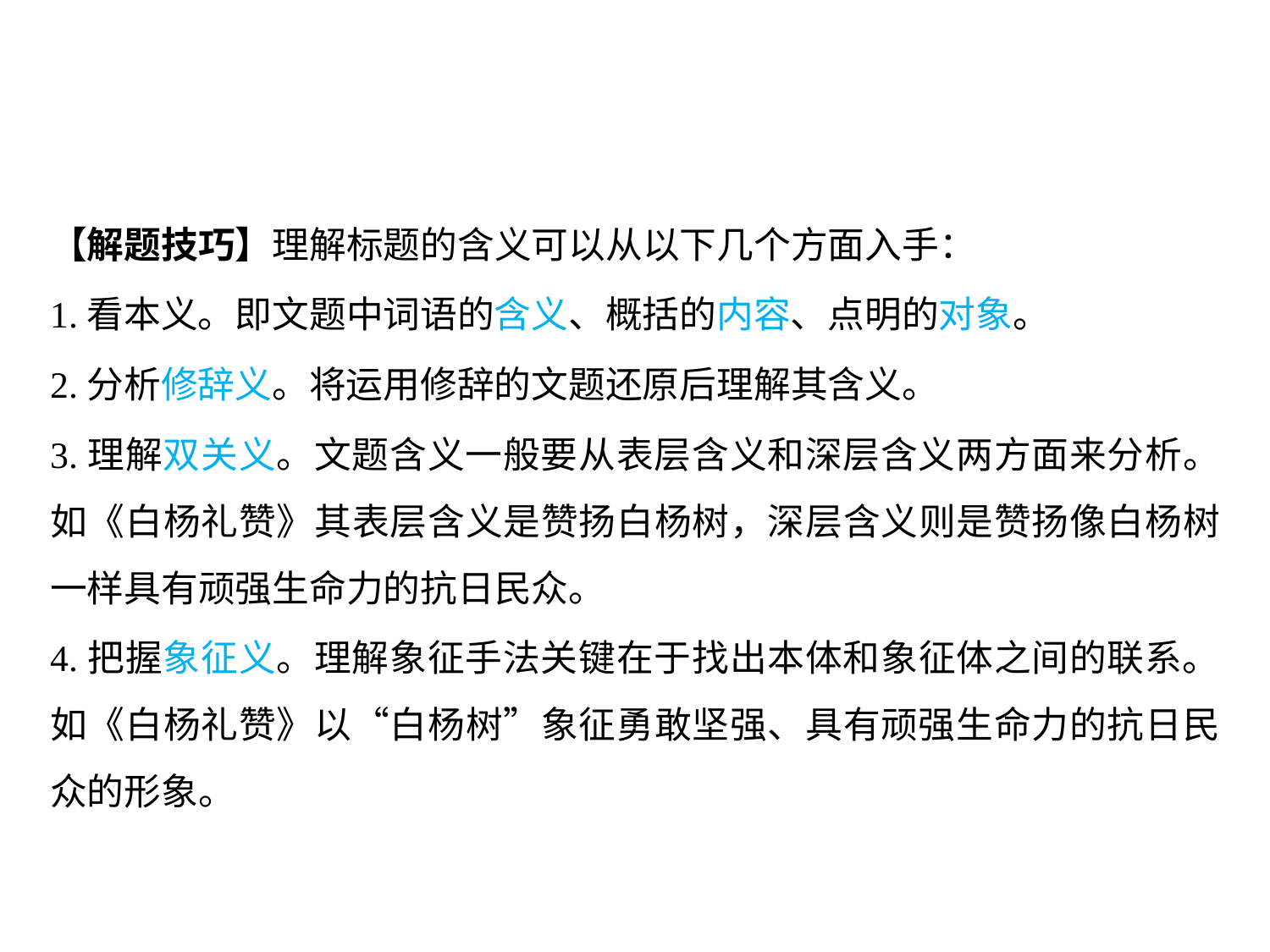

【解题技巧】理解标题的含义可以从以下几个方面入手：
1.看本义。即文题中词语的含义、概括的内容、点明的对象。
2.分析修辞义。将运用修辞的文题还原后理解其含义。
3.理解双关义。文题含义一般要从表层含义和深层含义两方面来分析。如《白杨礼赞》其表层含义是赞扬白杨树，深层含义则是赞扬像白杨树一样具有顽强生命力的抗日民众。
4.把握象征义。理解象征手法关键在于找出本体和象征体之间的联系。如《白杨礼赞》以“白杨树”象征勇敢坚强、具有顽强生命力的抗日民众的形象。